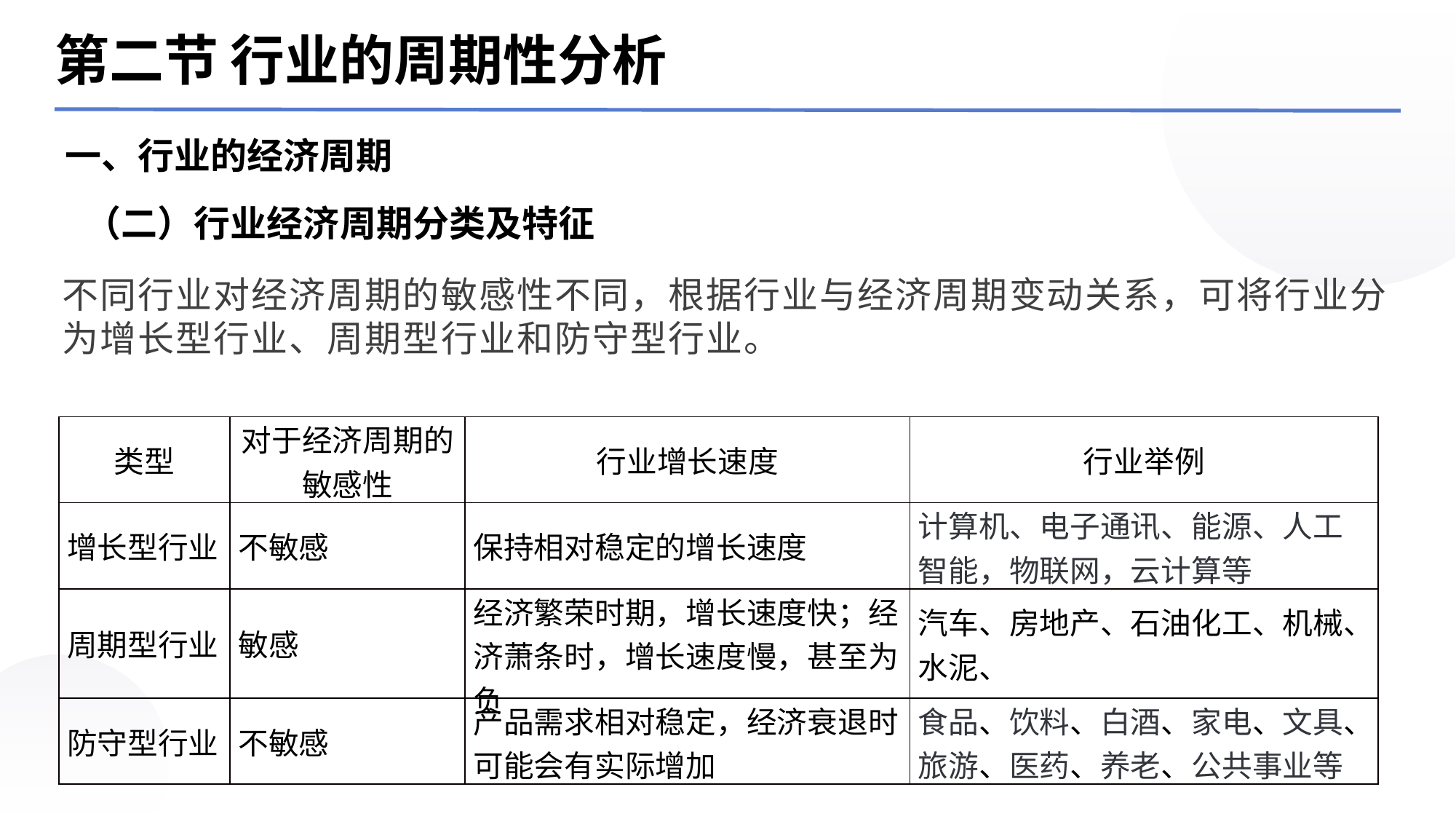

第二节 行业的周期性分析
一、行业的经济周期
（二）行业经济周期分类及特征

不同行业对经济周期的敏感性不同，根据行业与经济周期变动关系，可将行业分为增长型行业、周期型行业和防守型行业。

| 类型 | 对于经济周期的敏感性 | 行业增长速度 | 行业举例 |
| --- | --- | --- | --- |
| 增长型行业 | 不敏感 | 保持相对稳定的增长速度 | 计算机、电子通讯、能源、人工智能，物联网，云计算等 |
| 周期型行业 | 敏感 | 经济繁荣时期，增长速度快；经济萧条时，增长速度慢，甚至为负 | 汽车、房地产、石油化工、机械、水泥、 |
| 防守型行业 | 不敏感 | 产品需求相对稳定，经济衰退时可能会有实际增加 | 食品、饮料、白酒、家电、文具、旅游、医药、养老、公共事业等 |